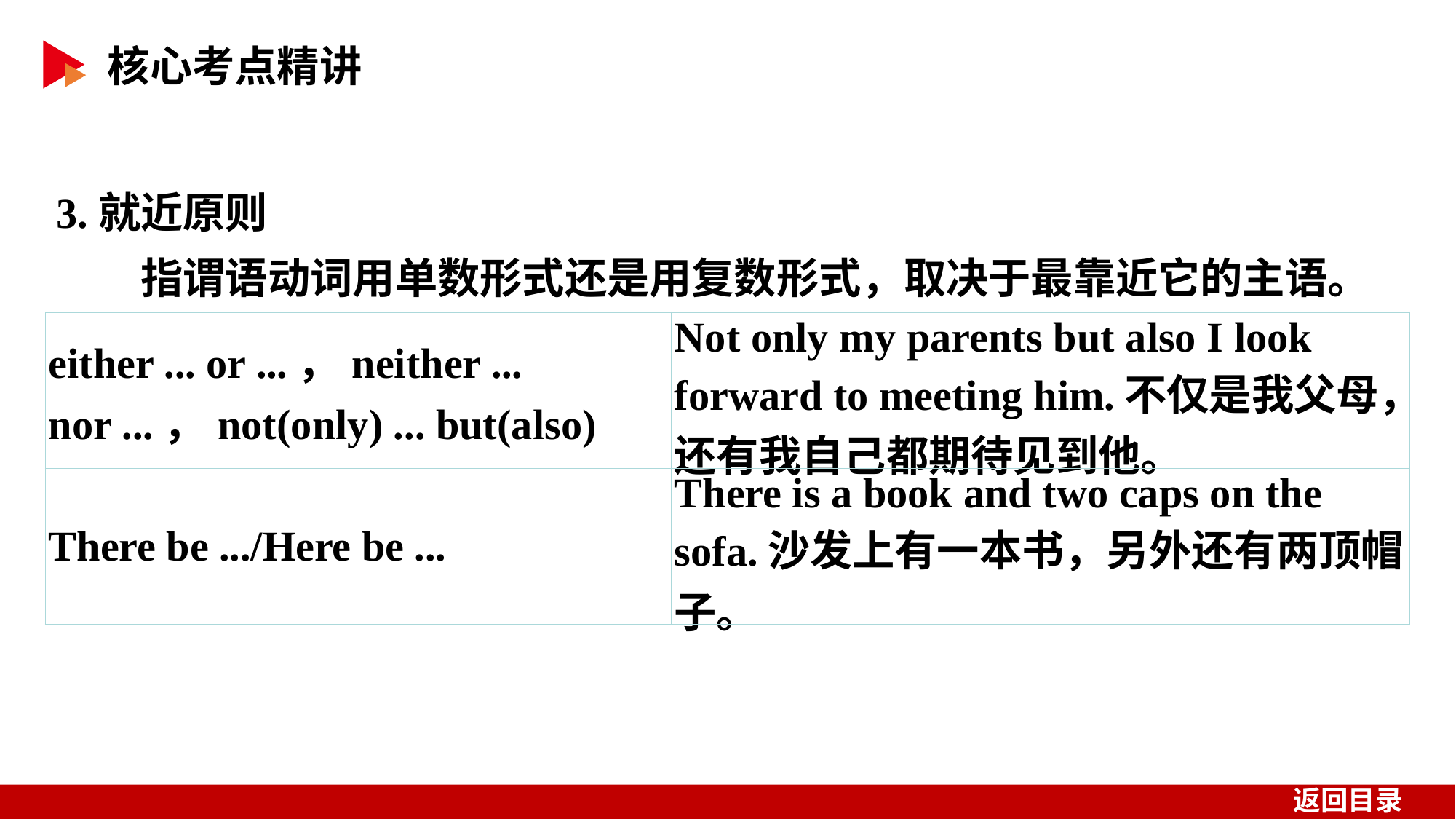

3.就近原则
　　指谓语动词用单数形式还是用复数形式，取决于最靠近它的主语。
| either ... or ...，neither ... nor ...，not(only) ... but(also) | Not only my parents but also I look forward to meeting him.不仅是我父母，还有我自己都期待见到他。 |
| --- | --- |
| There be .../Here be ... | There is a book and two caps on the sofa.沙发上有一本书，另外还有两顶帽子。 |